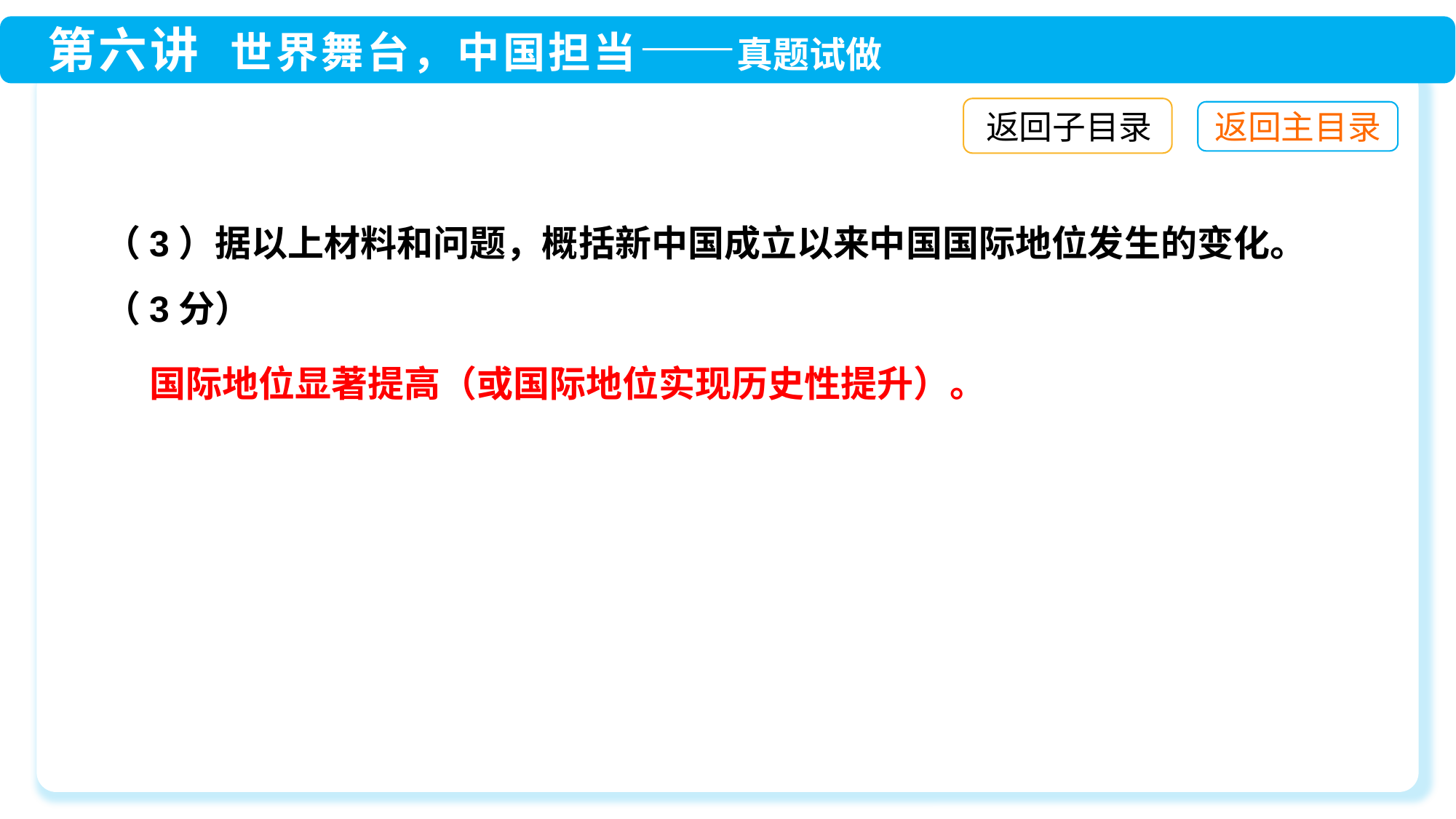

返回子目录
（3）据以上材料和问题，概括新中国成立以来中国国际地位发生的变化。（3分）
国际地位显著提高（或国际地位实现历史性提升）。